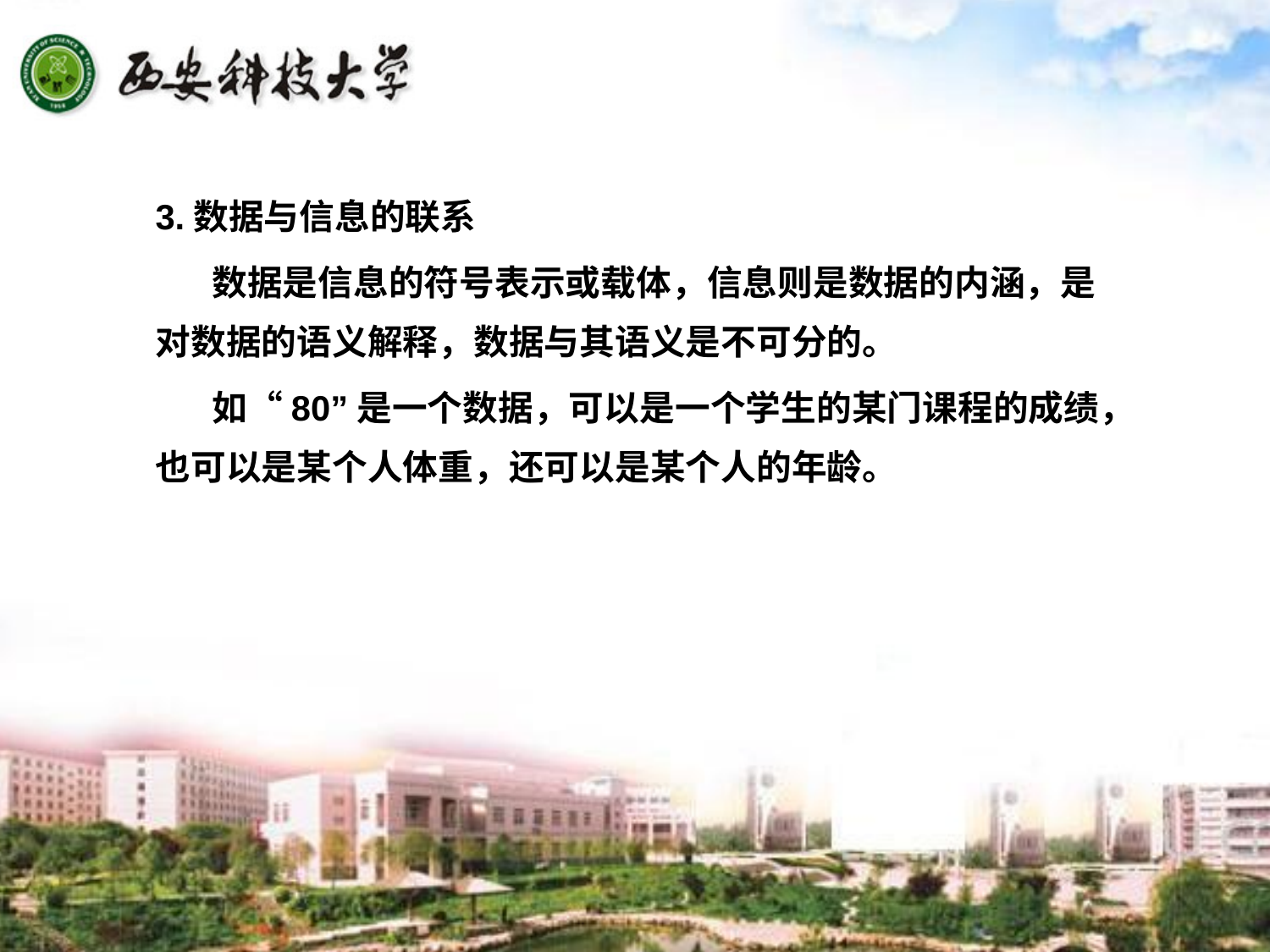

3.数据与信息的联系
      数据是信息的符号表示或载体，信息则是数据的内涵，是对数据的语义解释，数据与其语义是不可分的。
      如“80”是一个数据，可以是一个学生的某门课程的成绩，也可以是某个人体重，还可以是某个人的年龄。